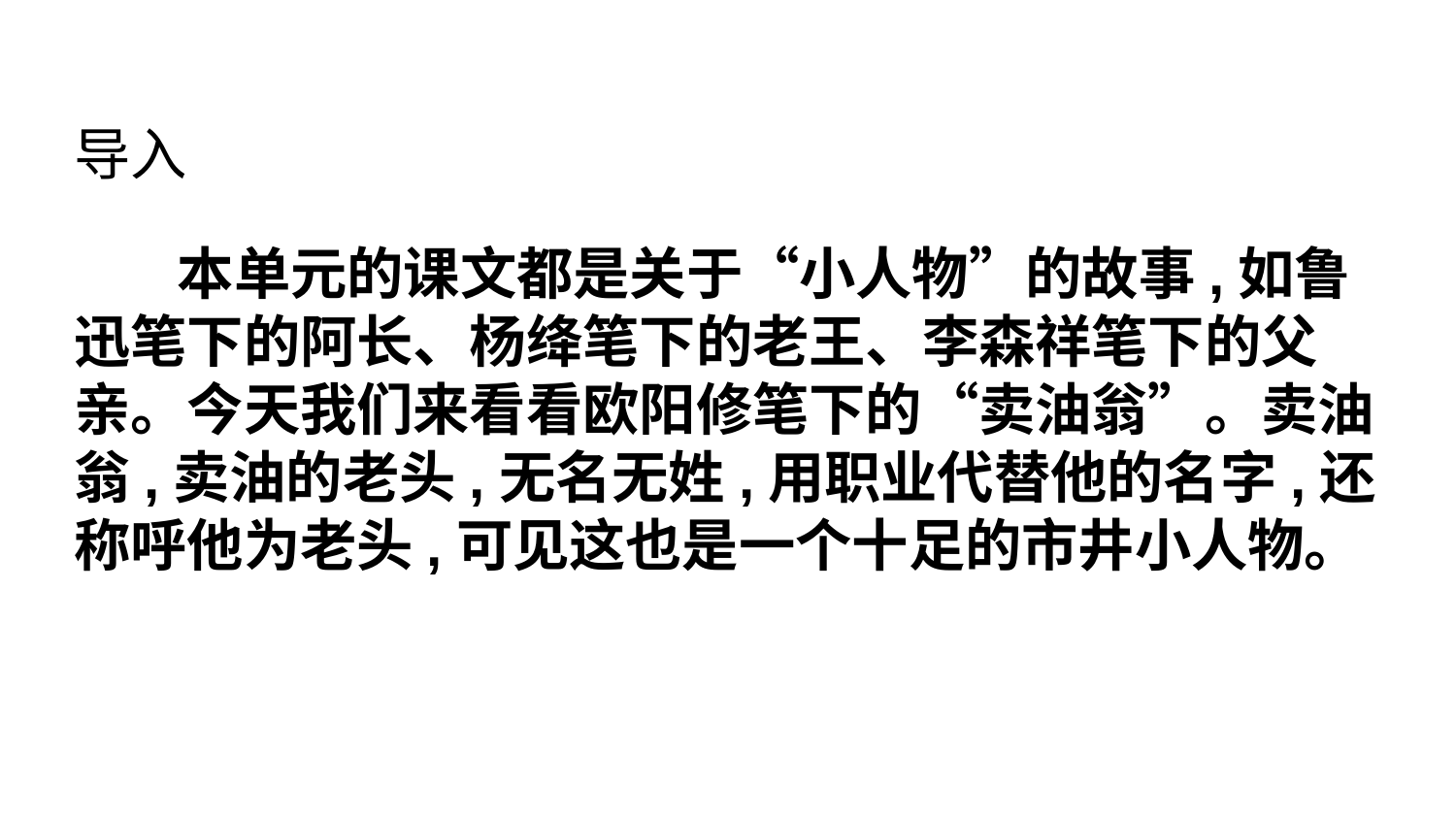

导入
       本单元的课文都是关于“小人物”的故事,如鲁迅笔下的阿长、杨绛笔下的老王、李森祥笔下的父亲。今天我们来看看欧阳修笔下的“卖油翁”。卖油翁,卖油的老头,无名无姓,用职业代替他的名字,还称呼他为老头,可见这也是一个十足的市井小人物。